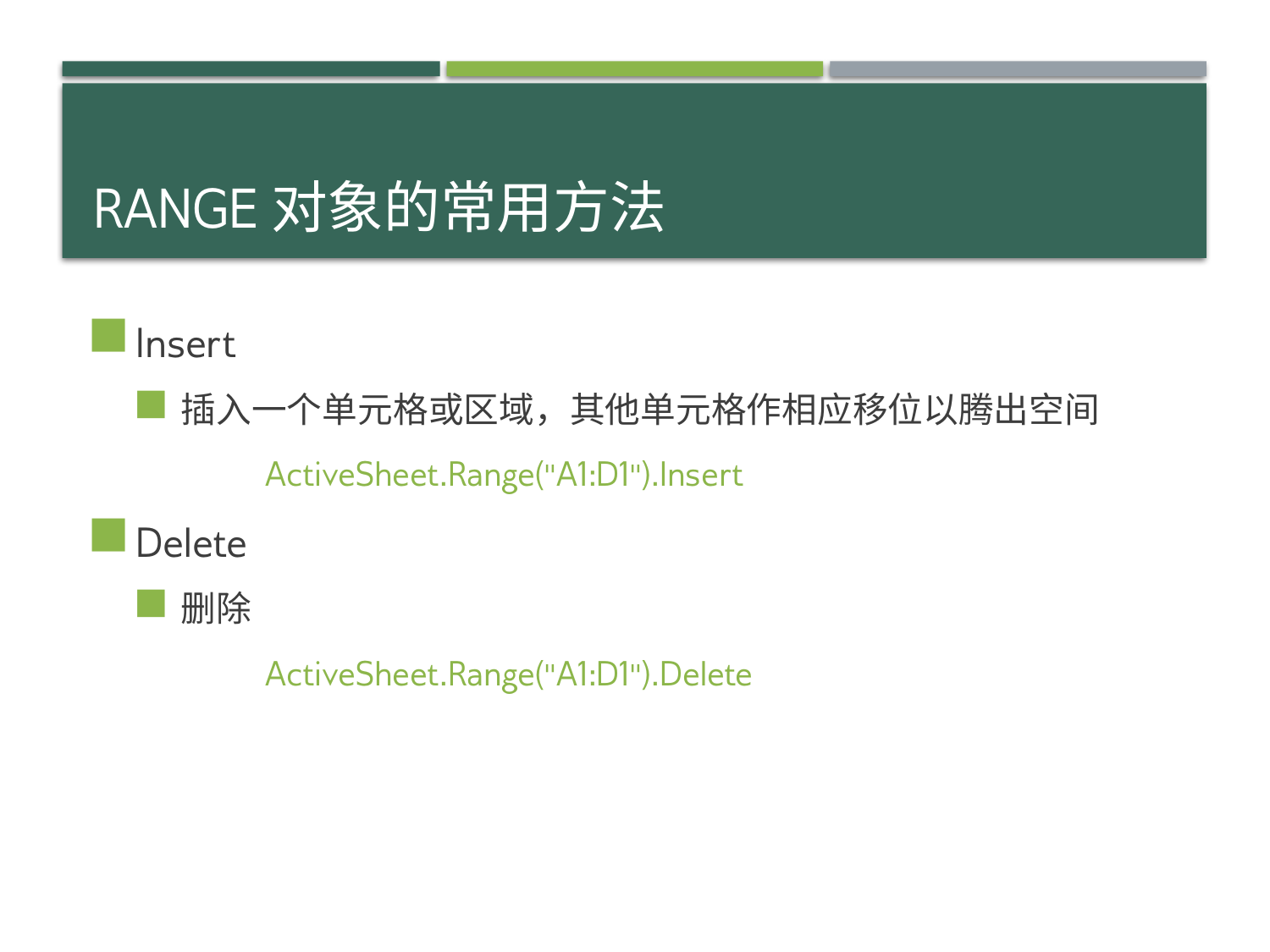

# Range对象的常用方法
Insert
插入一个单元格或区域，其他单元格作相应移位以腾出空间
	ActiveSheet.Range("A1:D1").Insert
Delete
删除
	ActiveSheet.Range("A1:D1").Delete